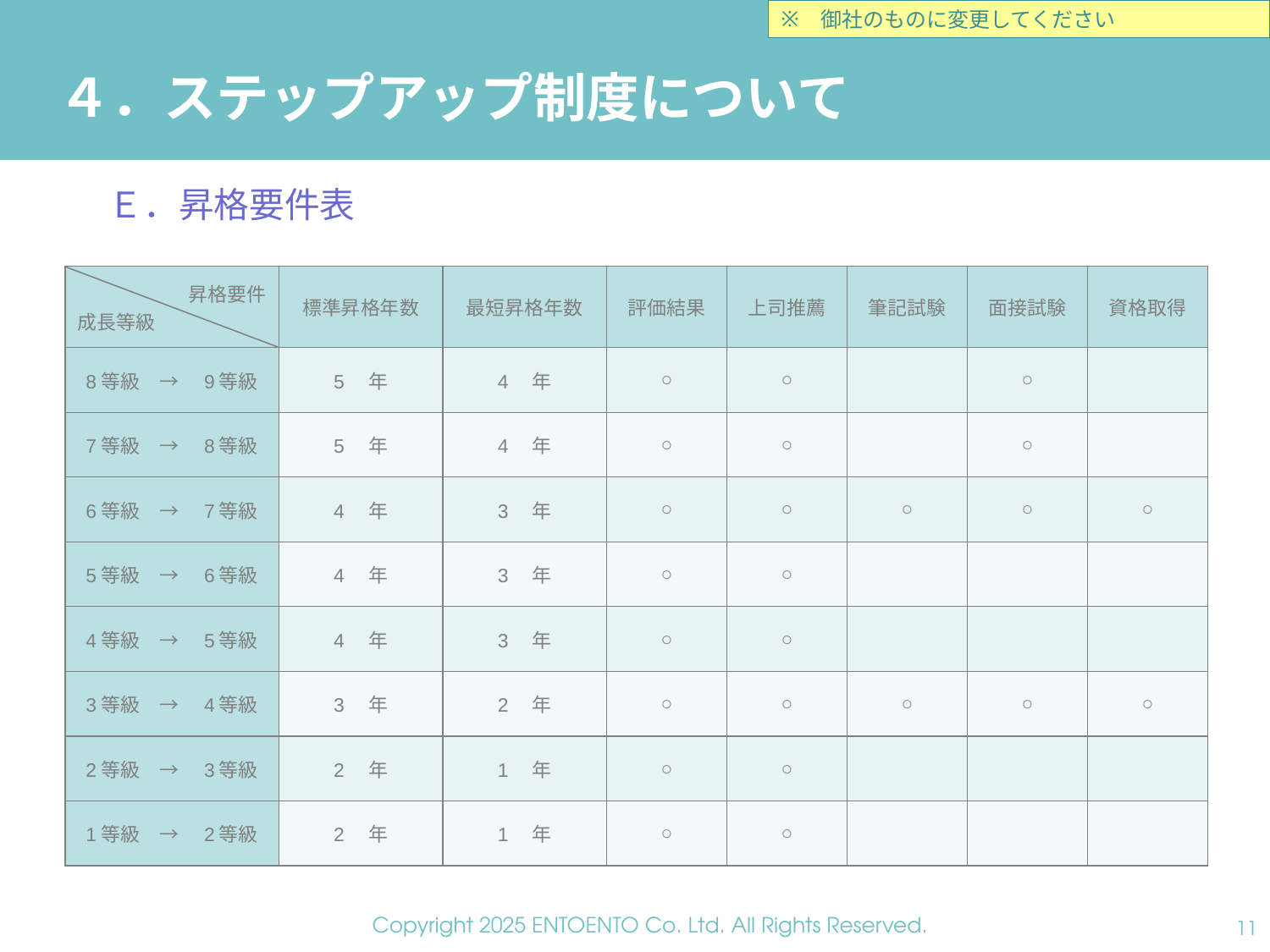

御社のものに変更してください
# ４．ステップアップ制度について
Ｅ．昇格要件表
| 昇格要件 成長等級 | 標準昇格年数 | 最短昇格年数 | 評価結果 | 上司推薦 | 筆記試験 | 面接試験 | 資格取得 |
| --- | --- | --- | --- | --- | --- | --- | --- |
| 8等級　→　9等級 | 5　年 | 4　年 | ○ | ○ |  | ○ |  |
| 7等級　→　8等級 | 5　年 | 4　年 | ○ | ○ |  | ○ |  |
| 6等級　→　7等級 | 4　年 | 3　年 | ○ | ○ | ○ | ○ | ○ |
| 5等級　→　6等級 | 4　年 | 3　年 | ○ | ○ |  |  |  |
| 4等級　→　5等級 | 4　年 | 3　年 | ○ | ○ |  |  |  |
| 3等級　→　4等級 | 3　年 | 2　年 | ○ | ○ | ○ | ○ | ○ |
| 2等級　→　3等級 | 2　年 | 1　年 | ○ | ○ |  |  |  |
| 1等級　→　2等級 | 2　年 | 1　年 | ○ | ○ |  |  |  |
Copyright 2025 ENTOENTO Co. Ltd. All Rights Reserved.
11